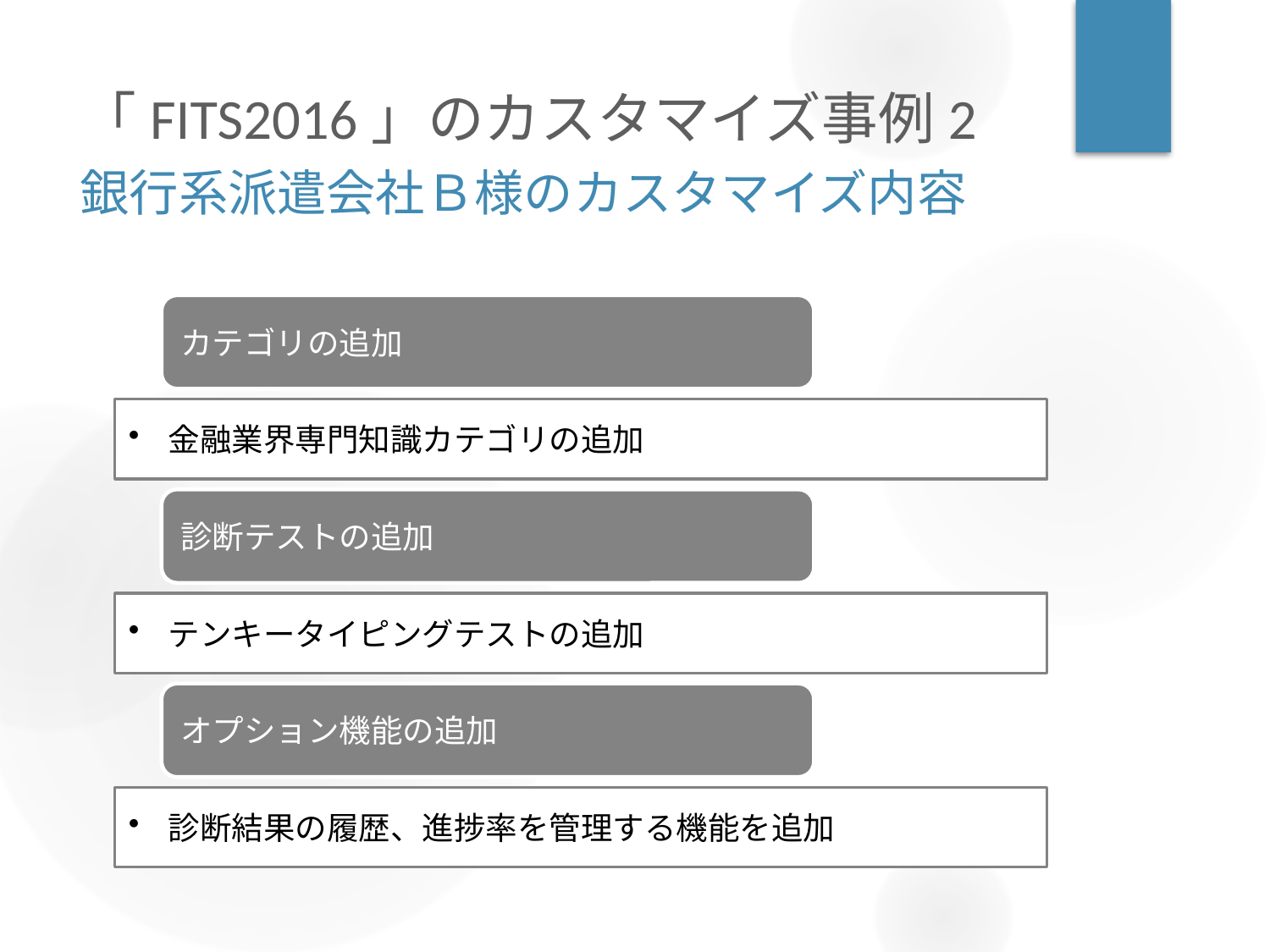

# 「FITS2016」のカスタマイズ事例2 銀行系派遣会社Ｂ様のカスタマイズ内容
カテゴリの追加
金融業界専門知識カテゴリの追加
診断テストの追加
テンキータイピングテストの追加
オプション機能の追加
診断結果の履歴、進捗率を管理する機能を追加